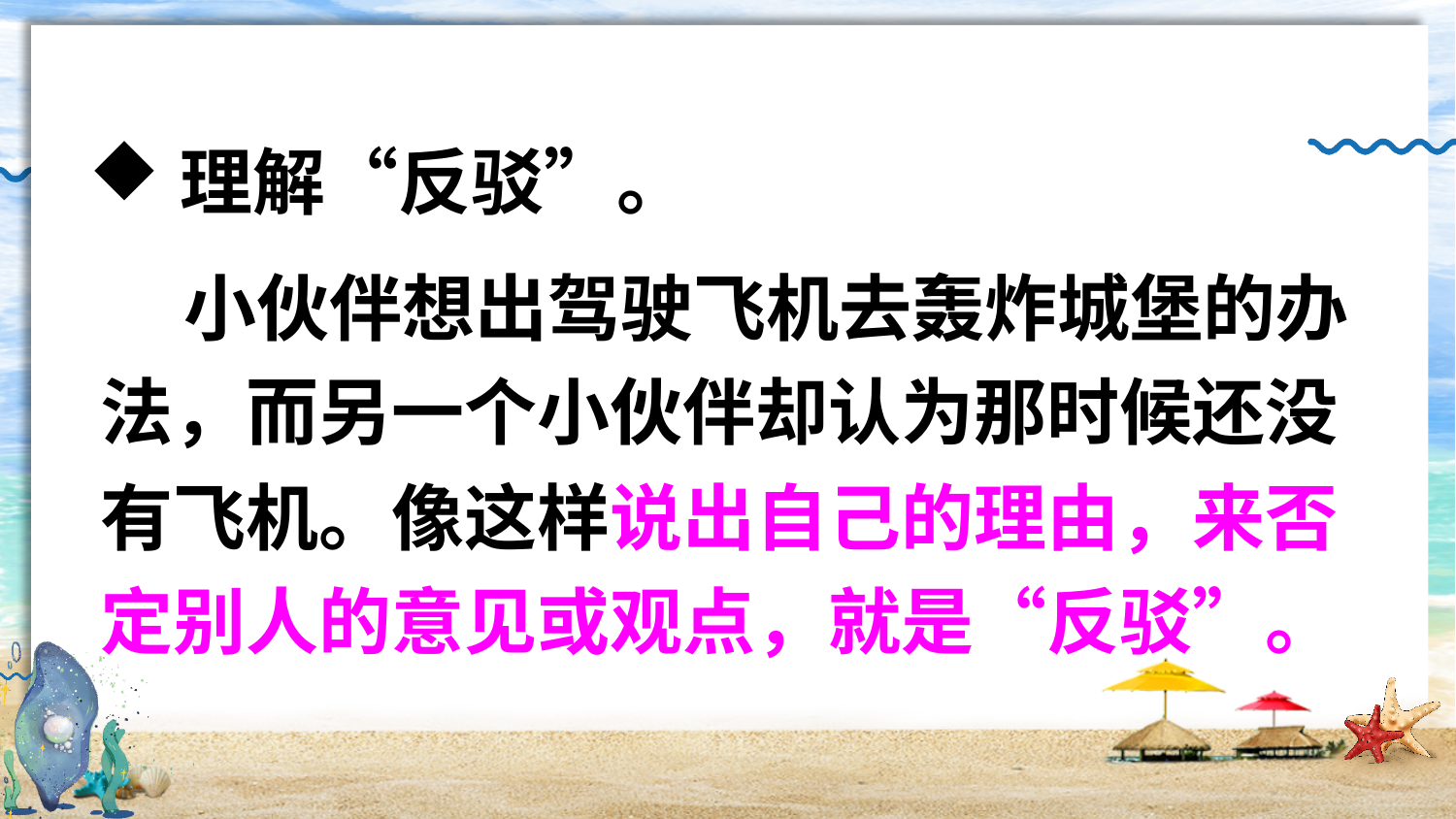

理解“反驳”。
    小伙伴想出驾驶飞机去轰炸城堡的办法，而另一个小伙伴却认为那时候还没有飞机。像这样说出自己的理由，来否定别人的意见或观点，就是“反驳”。